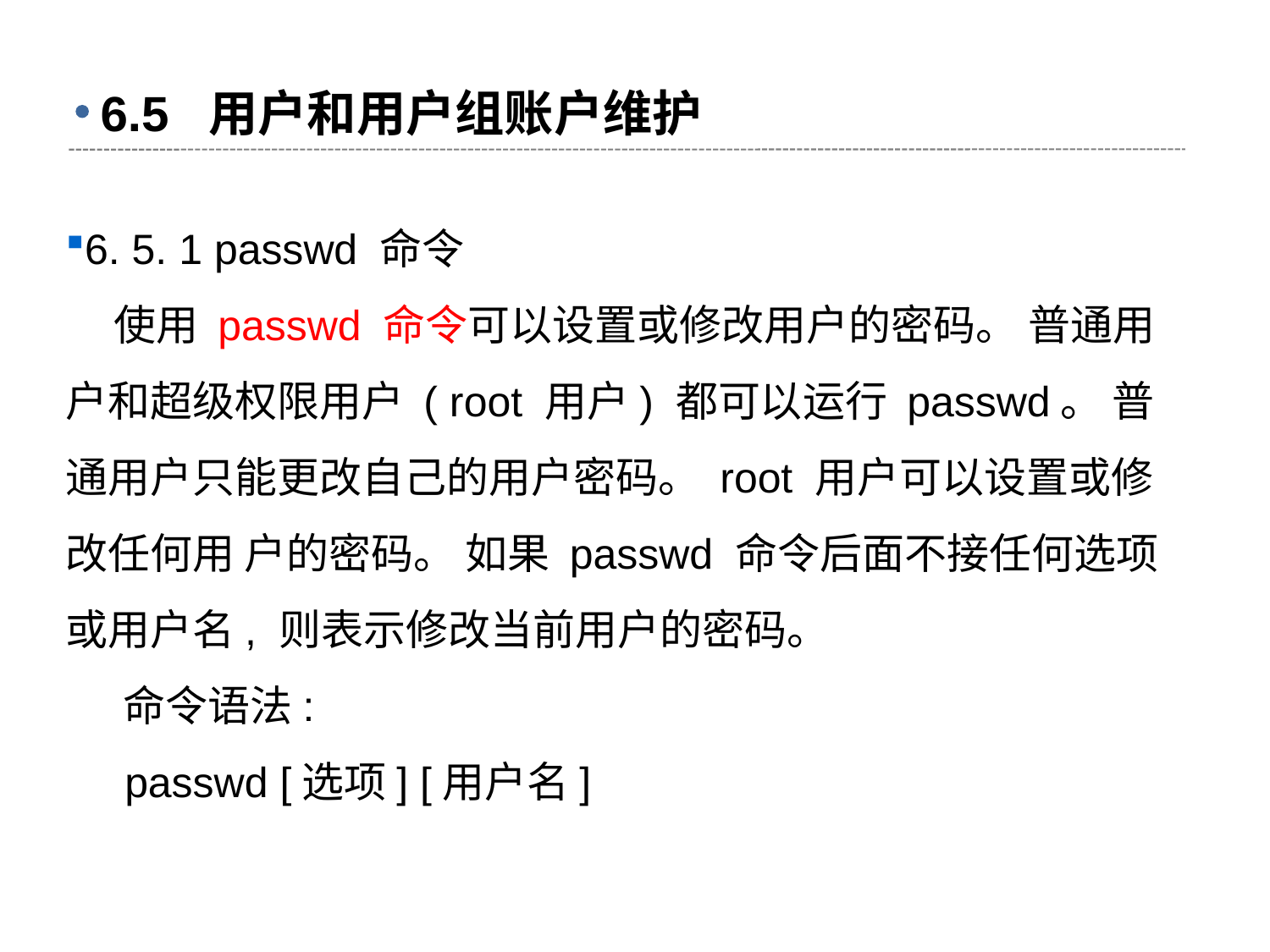

# 6.5  用户和用户组账户维护
6. 5. 1 passwd 命令
    使用 passwd 命令可以设置或修改用户的密码。 普通用户和超级权限用户 ( root 用户) 都可以运行 passwd。 普通用户只能更改自己的用户密码。 root 用户可以设置或修改任何用 户的密码。 如果 passwd 命令后面不接任何选项或用户名, 则表示修改当前用户的密码。
     命令语法:
     passwd [选项] [用户名]